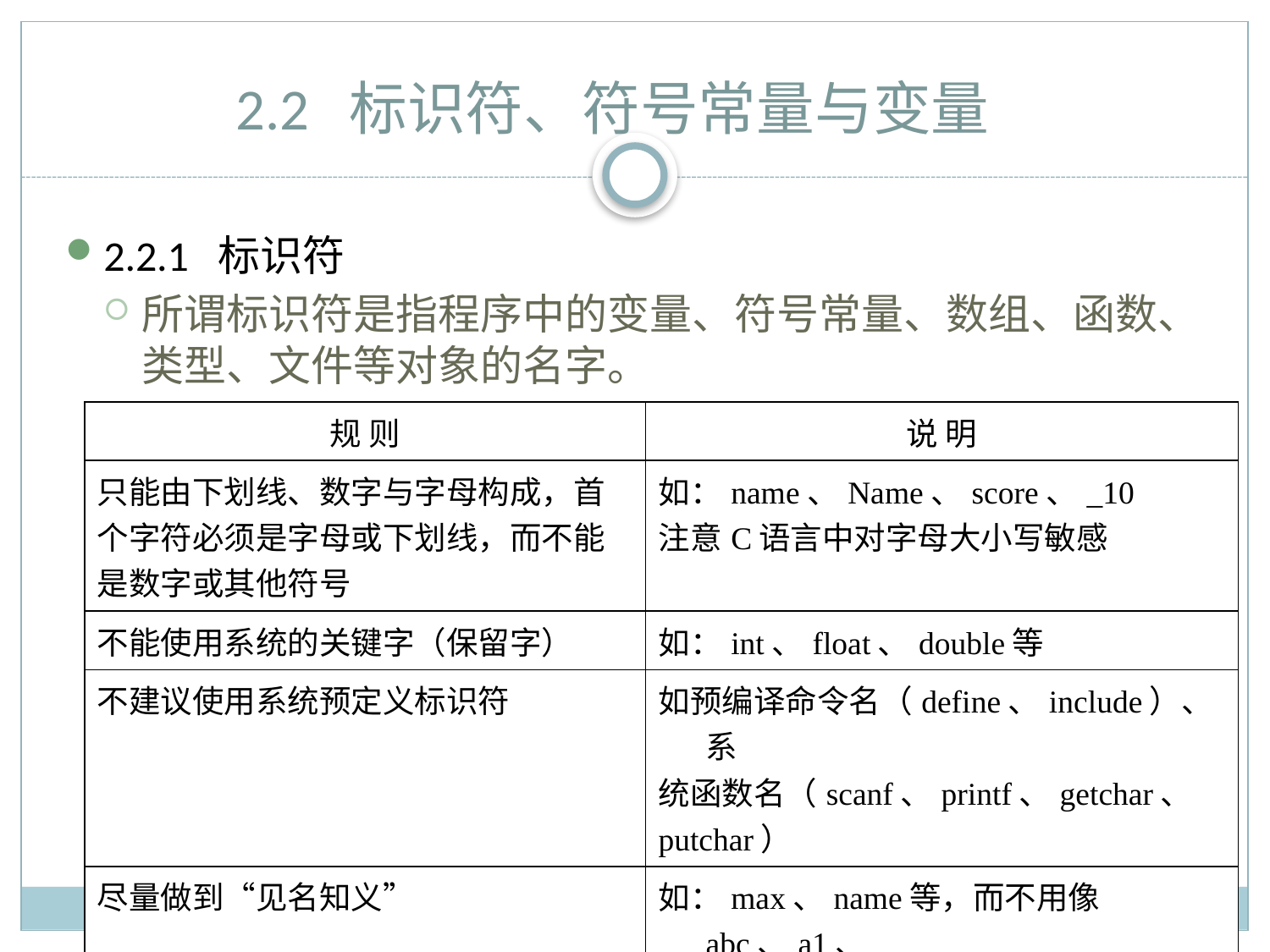

# 2.2  标识符、符号常量与变量
2.2.1  标识符
所谓标识符是指程序中的变量、符号常量、数组、函数、类型、文件等对象的名字。
| 规 则 | 说 明 |
| --- | --- |
| 只能由下划线、数字与字母构成，首 个字符必须是字母或下划线，而不能 是数字或其他符号 | 如：name、Name、score、\_10 注意C语言中对字母大小写敏感 |
| 不能使用系统的关键字（保留字） | 如：int、float、double等 |
| 不建议使用系统预定义标识符 | 如预编译命令名（define、include）、系 统函数名（scanf、printf、getchar、 putchar） |
| 尽量做到“见名知义” | 如：max、name等，而不用像abc、a1、 a2等标识符 |
| 避免使用易混字符 | 如：1、l、i；0、o；2、z等 |